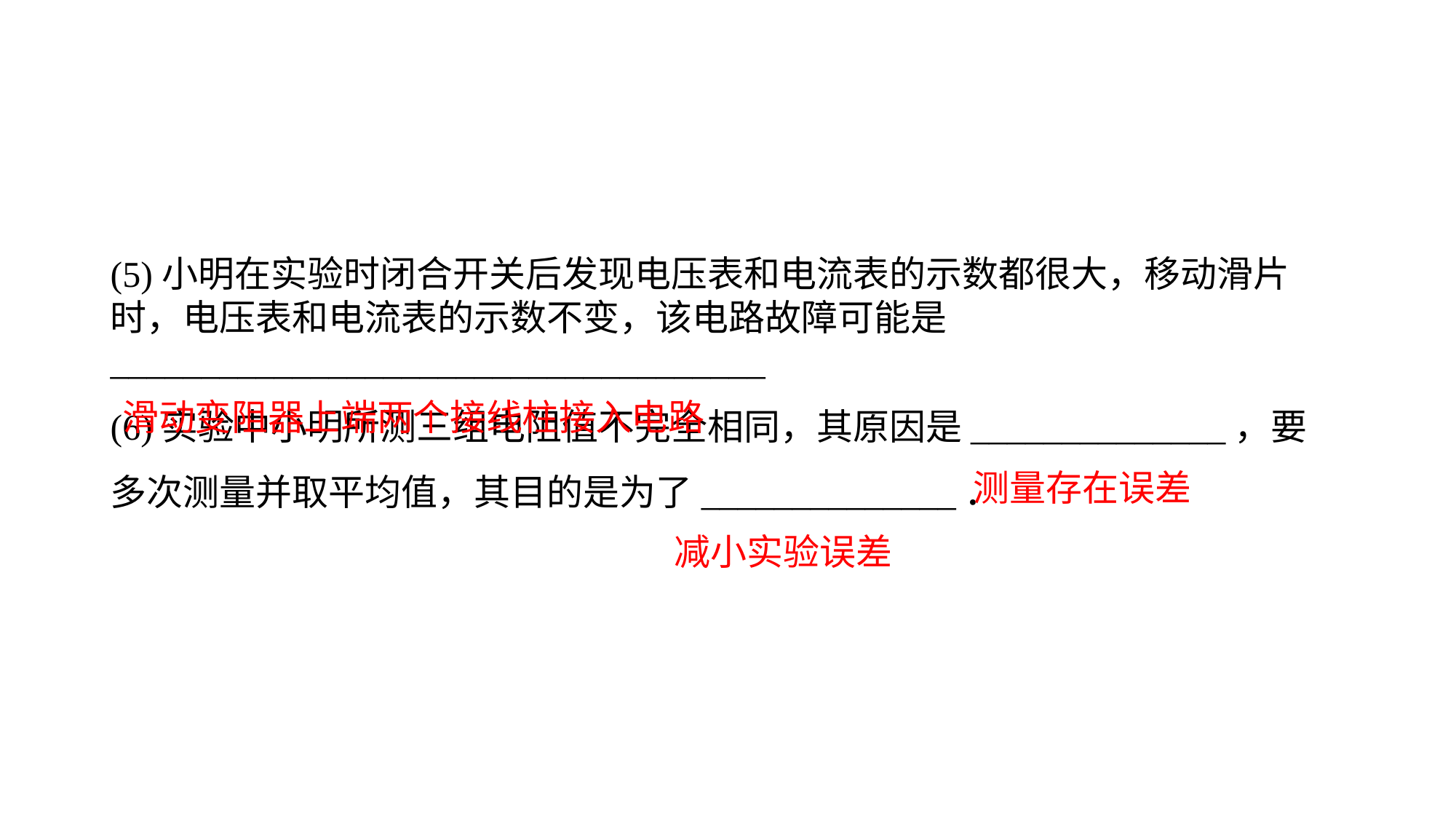

(5)小明在实验时闭合开关后发现电压表和电流表的示数都很大，移动滑片时，电压表和电流表的示数不变，该电路故障可能是____________________________________(6)实验中小明所测三组电阻值不完全相同，其原因是______________，要多次测量并取平均值，其目的是为了______________．
滑动变阻器上端两个接线柱接入电路
测量存在误差
减小实验误差